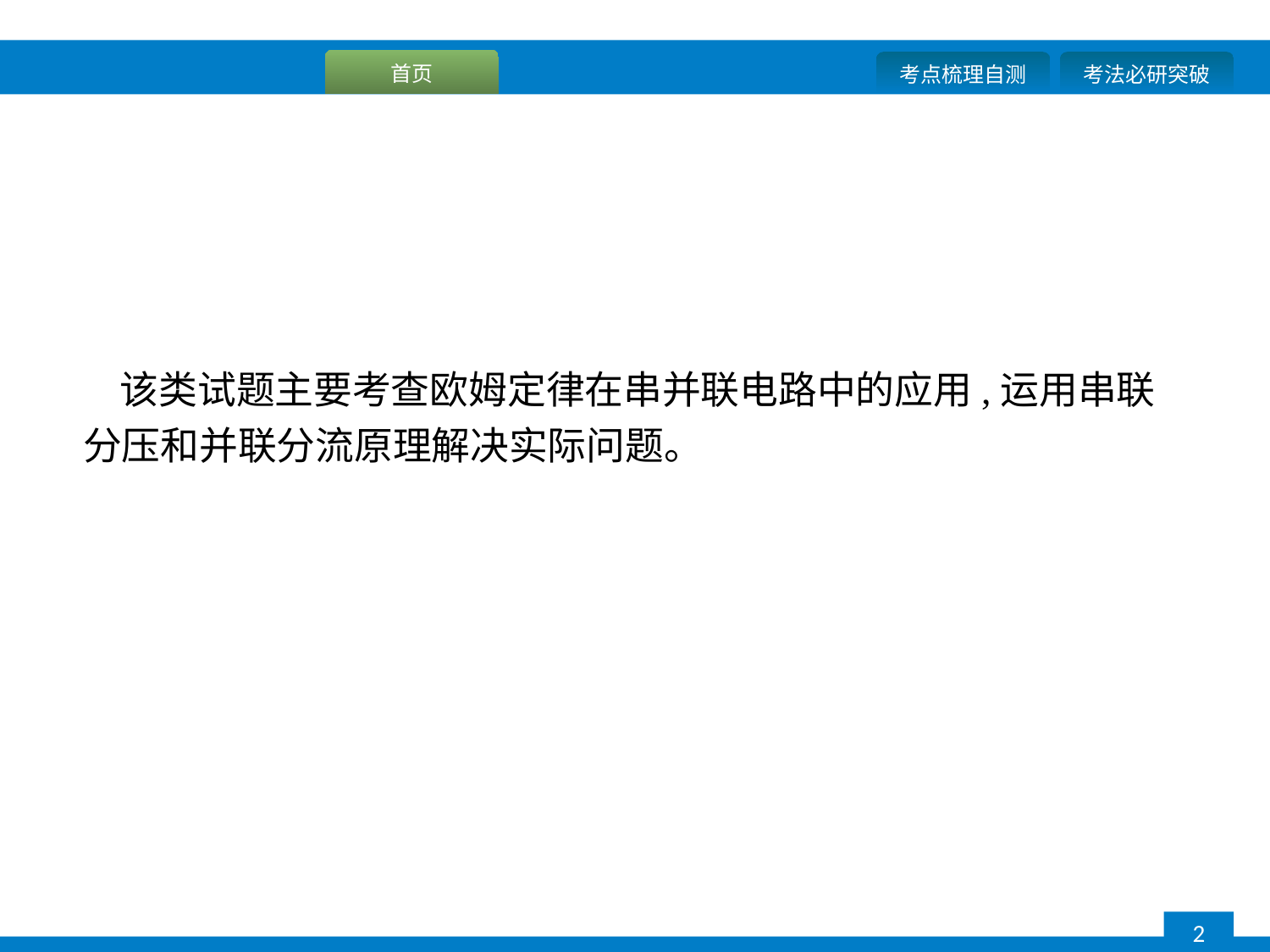

该类试题主要考查欧姆定律在串并联电路中的应用,运用串联分压和并联分流原理解决实际问题。